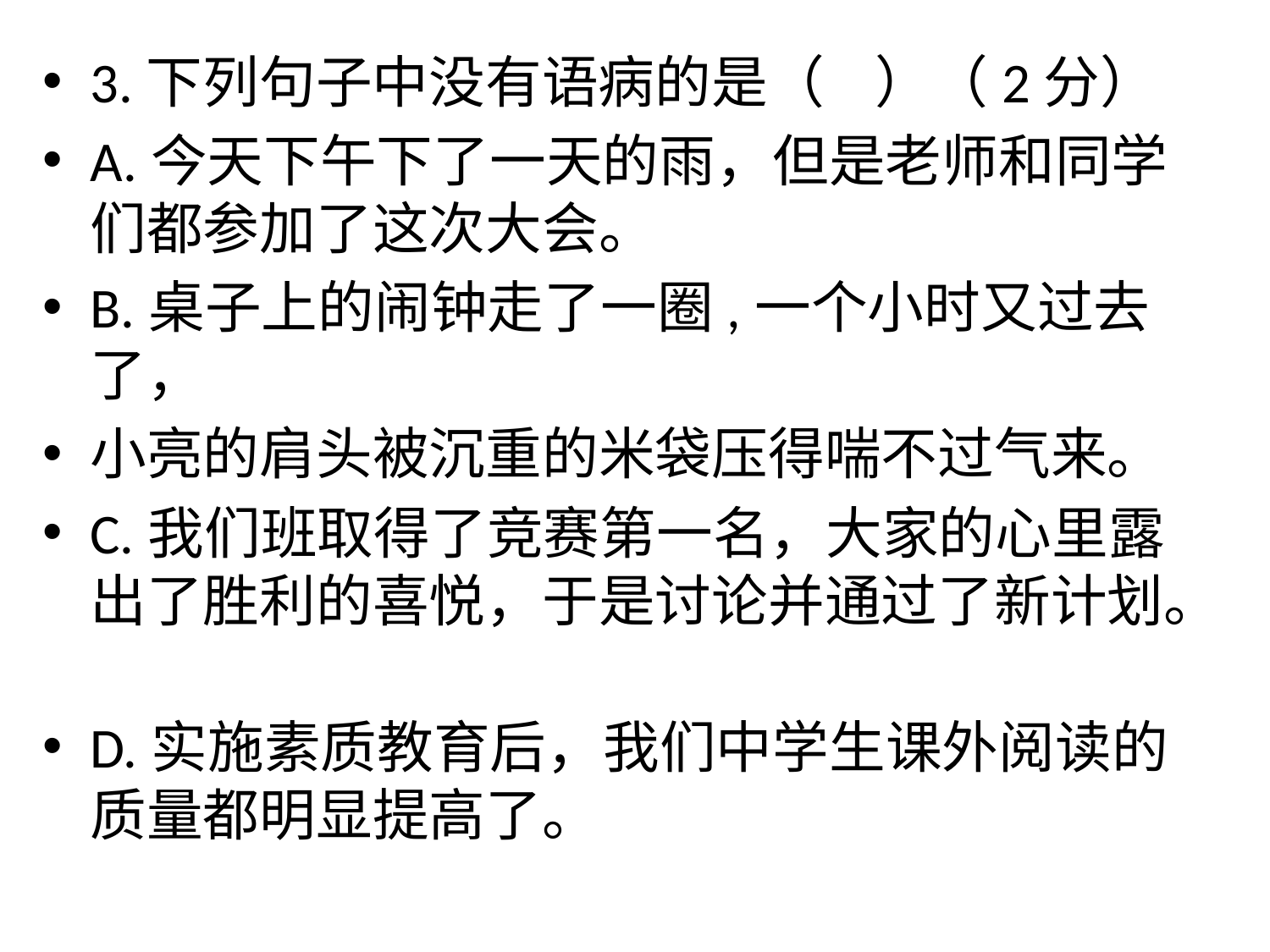

3.下列句子中没有语病的是（    ）（2分）
A.今天下午下了一天的雨，但是老师和同学们都参加了这次大会。
B.桌子上的闹钟走了一圈,一个小时又过去了，
小亮的肩头被沉重的米袋压得喘不过气来。
C.我们班取得了竞赛第一名，大家的心里露出了胜利的喜悦，于是讨论并通过了新计划。
D.实施素质教育后，我们中学生课外阅读的质量都明显提高了。